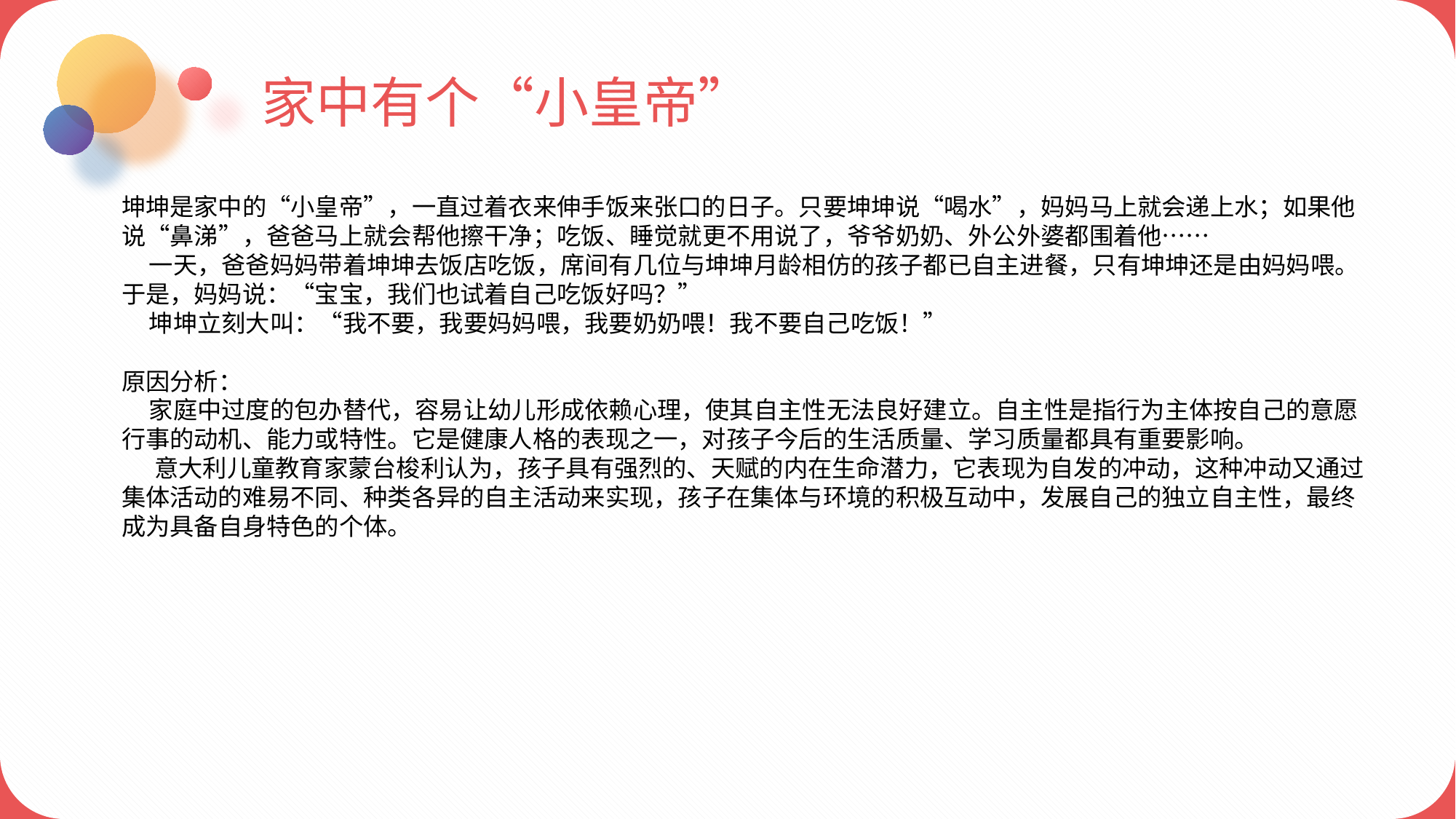

家中有个“小皇帝”
坤坤是家中的“小皇帝”，一直过着衣来伸手饭来张口的日子。只要坤坤说“喝水”，妈妈马上就会递上水；如果他说“鼻涕”，爸爸马上就会帮他擦干净；吃饭、睡觉就更不用说了，爷爷奶奶、外公外婆都围着他……
    一天，爸爸妈妈带着坤坤去饭店吃饭，席间有几位与坤坤月龄相仿的孩子都已自主进餐，只有坤坤还是由妈妈喂。于是，妈妈说：“宝宝，我们也试着自己吃饭好吗？”
    坤坤立刻大叫：“我不要，我要妈妈喂，我要奶奶喂！我不要自己吃饭！”

原因分析：
    家庭中过度的包办替代，容易让幼儿形成依赖心理，使其自主性无法良好建立。自主性是指行为主体按自己的意愿行事的动机、能力或特性。它是健康人格的表现之一，对孩子今后的生活质量、学习质量都具有重要影响。
     意大利儿童教育家蒙台梭利认为，孩子具有强烈的、天赋的内在生命潜力，它表现为自发的冲动，这种冲动又通过集体活动的难易不同、种类各异的自主活动来实现，孩子在集体与环境的积极互动中，发展自己的独立自主性，最终成为具备自身特色的个体。